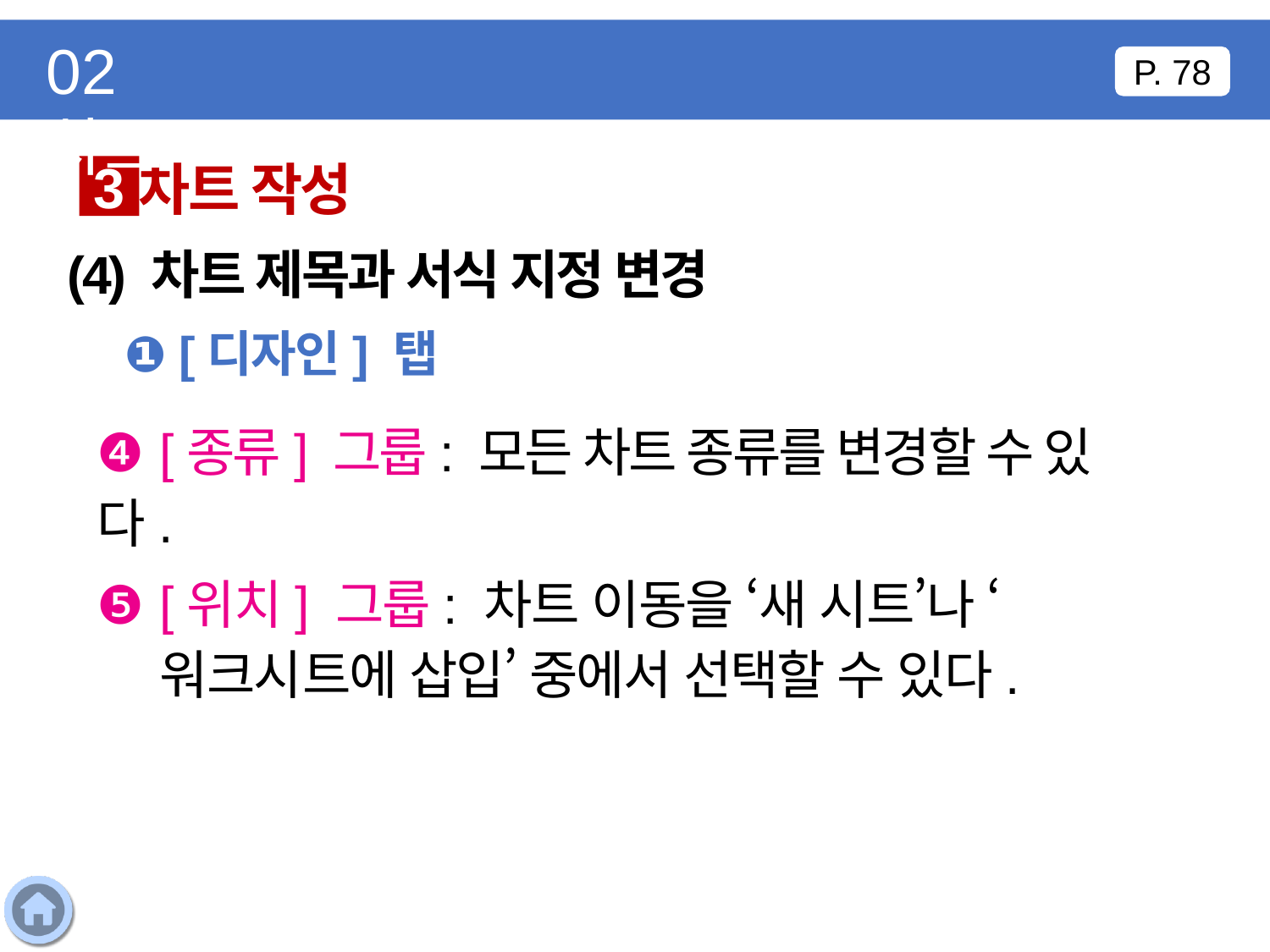

02 차트
P. 78
차트 작성
3
(4) 차트 제목과 서식 지정 변경
❶ [디자인] 탭
❹ [종류] 그룹: 모든 차트 종류를 변경할 수 있다.
❺ [위치] 그룹: 차트 이동을 ‘새 시트’나 ‘워크시트에 삽입’ 중에서 선택할 수 있다.